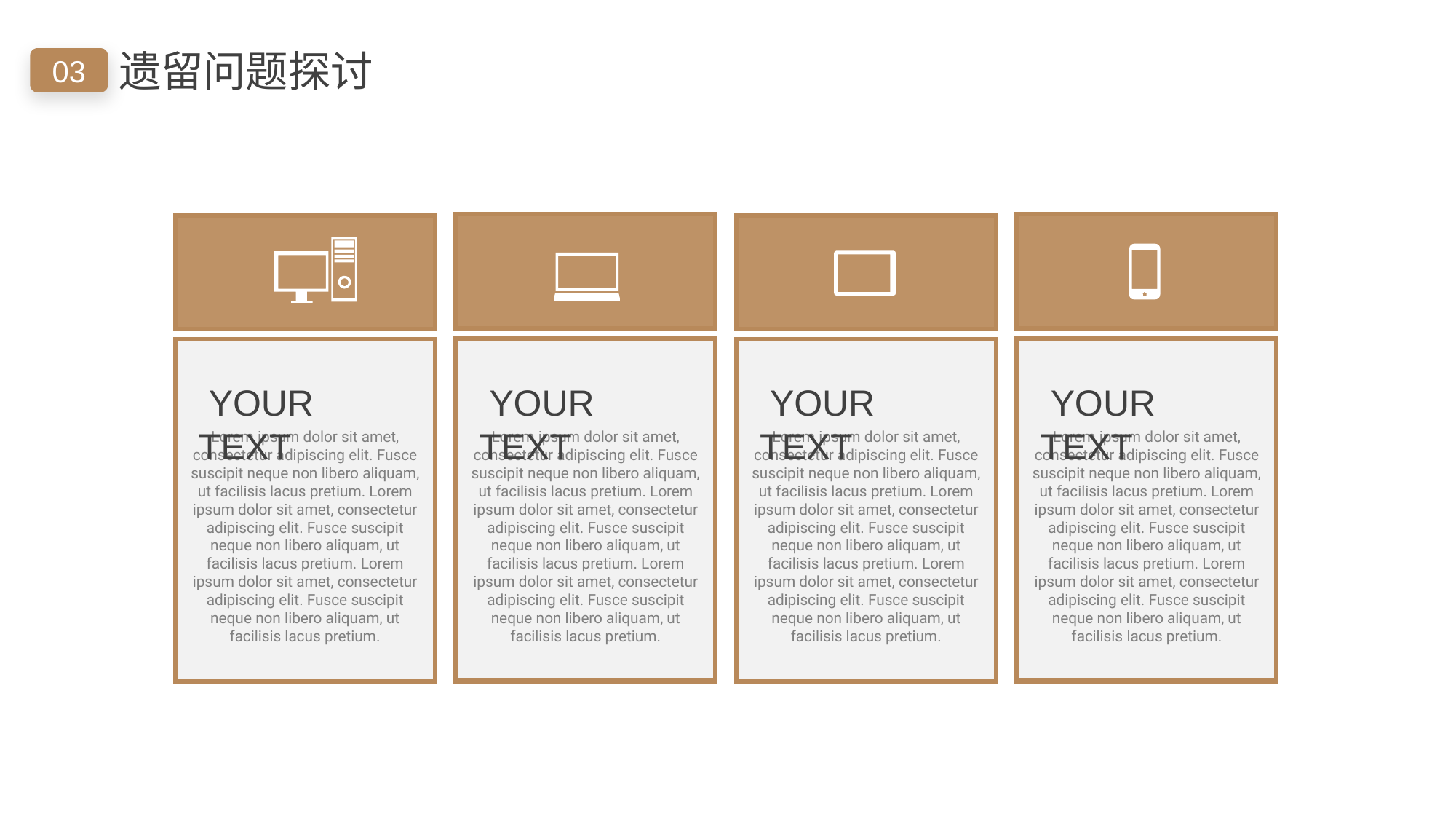

遗留问题探讨
03

 YOUR TEXT
 YOUR TEXT
 YOUR TEXT
 YOUR TEXT

Lorem ipsum dolor sit amet, consectetur adipiscing elit. Fusce suscipit neque non libero aliquam, ut facilisis lacus pretium. Lorem ipsum dolor sit amet, consectetur adipiscing elit. Fusce suscipit neque non libero aliquam, ut facilisis lacus pretium. Lorem ipsum dolor sit amet, consectetur adipiscing elit. Fusce suscipit neque non libero aliquam, ut facilisis lacus pretium.

Lorem ipsum dolor sit amet, consectetur adipiscing elit. Fusce suscipit neque non libero aliquam, ut facilisis lacus pretium. Lorem ipsum dolor sit amet, consectetur adipiscing elit. Fusce suscipit neque non libero aliquam, ut facilisis lacus pretium. Lorem ipsum dolor sit amet, consectetur adipiscing elit. Fusce suscipit neque non libero aliquam, ut facilisis lacus pretium.

Lorem ipsum dolor sit amet, consectetur adipiscing elit. Fusce suscipit neque non libero aliquam, ut facilisis lacus pretium. Lorem ipsum dolor sit amet, consectetur adipiscing elit. Fusce suscipit neque non libero aliquam, ut facilisis lacus pretium. Lorem ipsum dolor sit amet, consectetur adipiscing elit. Fusce suscipit neque non libero aliquam, ut facilisis lacus pretium.

Lorem ipsum dolor sit amet, consectetur adipiscing elit. Fusce suscipit neque non libero aliquam, ut facilisis lacus pretium. Lorem ipsum dolor sit amet, consectetur adipiscing elit. Fusce suscipit neque non libero aliquam, ut facilisis lacus pretium. Lorem ipsum dolor sit amet, consectetur adipiscing elit. Fusce suscipit neque non libero aliquam, ut facilisis lacus pretium.